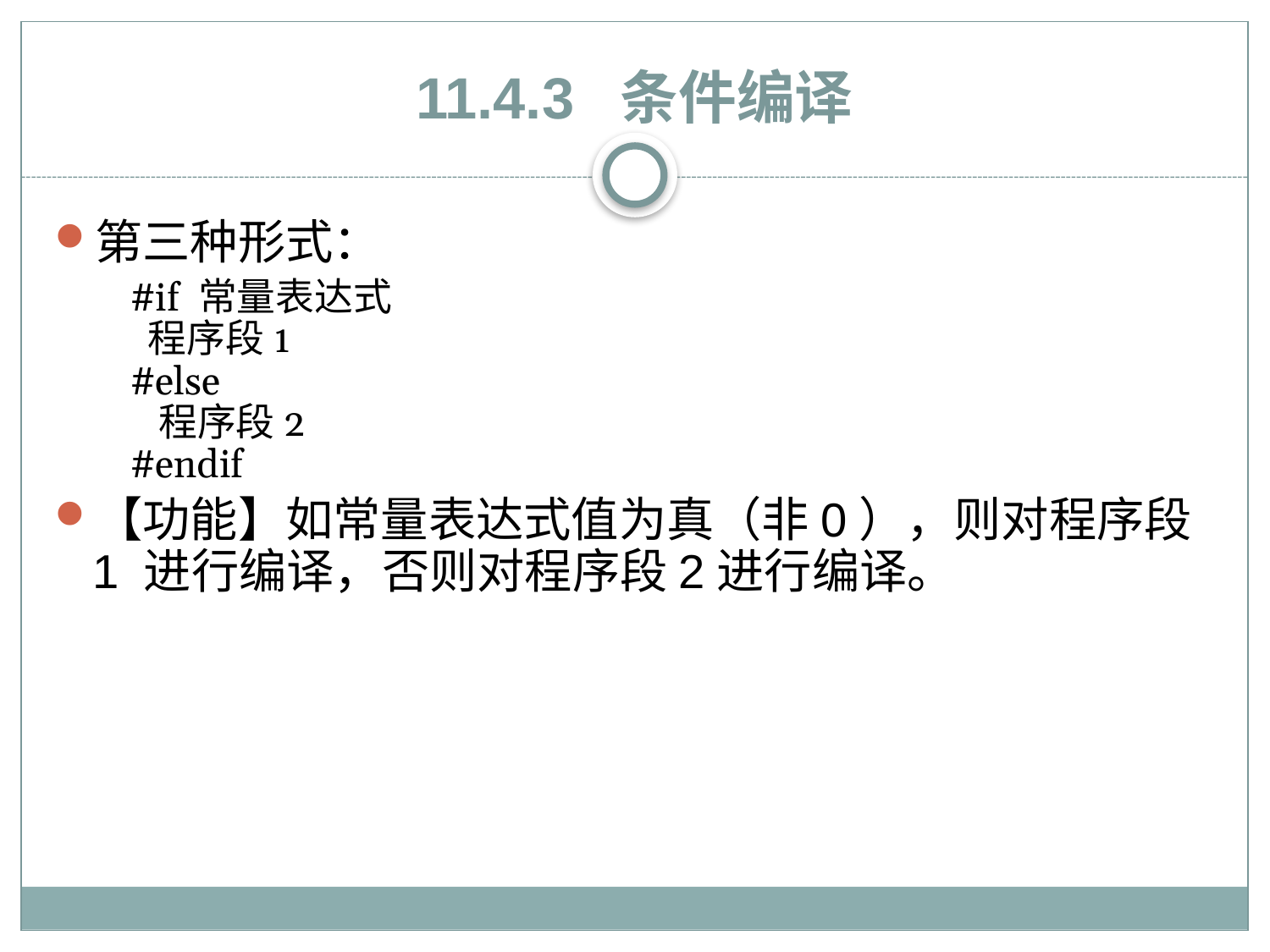

# 11.4.3  条件编译
第三种形式：
	#if 常量表达式
  程序段1
#else
  程序段2
#endif
【功能】如常量表达式值为真（非0），则对程序段1 进行编译，否则对程序段2进行编译。